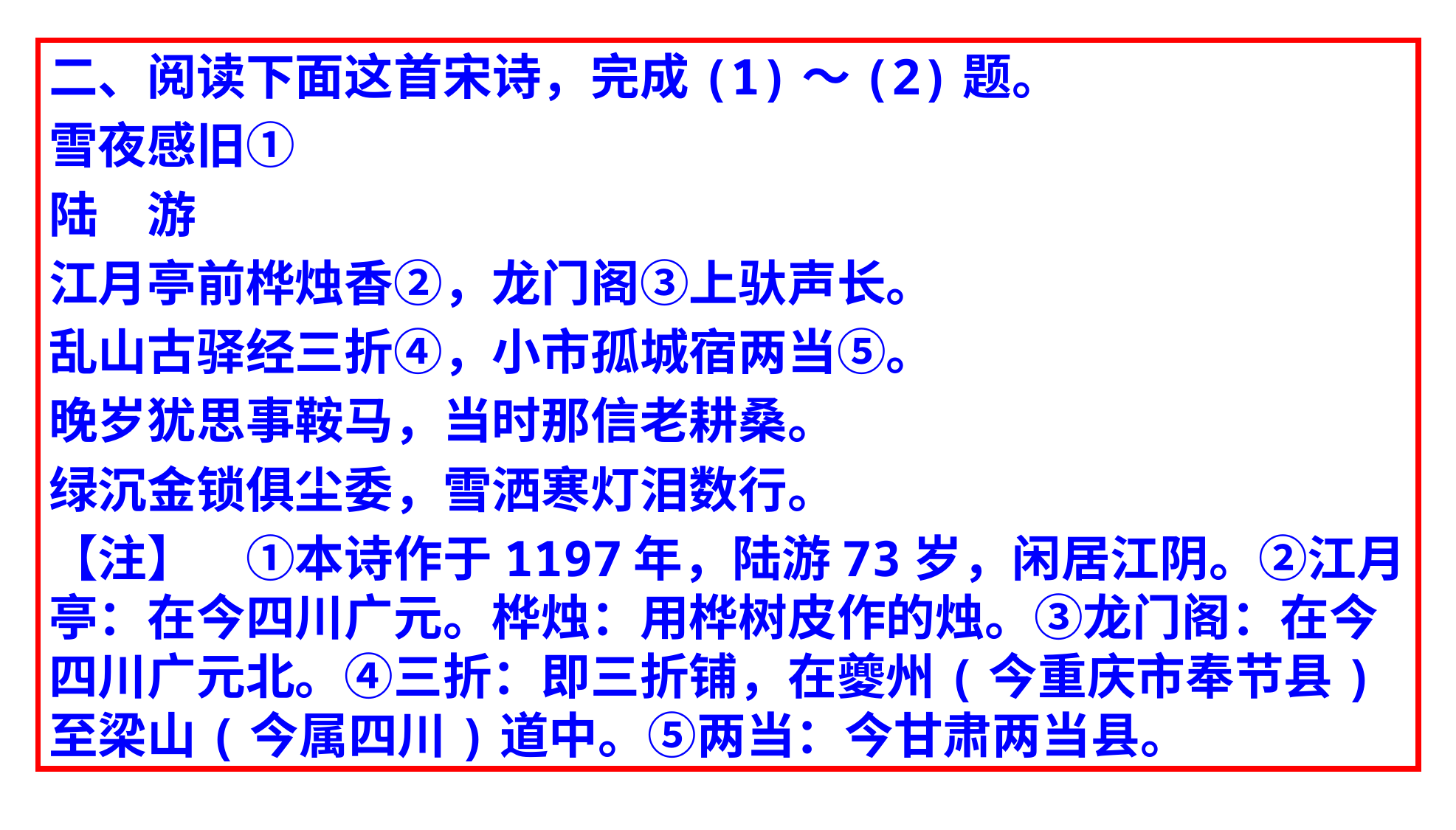

二、阅读下面这首宋诗，完成(1)～(2)题。
雪夜感旧①
陆　游
江月亭前桦烛香②，龙门阁③上驮声长。
乱山古驿经三折④，小市孤城宿两当⑤。
晚岁犹思事鞍马，当时那信老耕桑。
绿沉金锁俱尘委，雪洒寒灯泪数行。
【注】　①本诗作于1197年，陆游73岁，闲居江阴。②江月亭：在今四川广元。桦烛：用桦树皮作的烛。③龙门阁：在今四川广元北。④三折：即三折铺，在夔州(今重庆市奉节县)至梁山(今属四川)道中。⑤两当：今甘肃两当县。